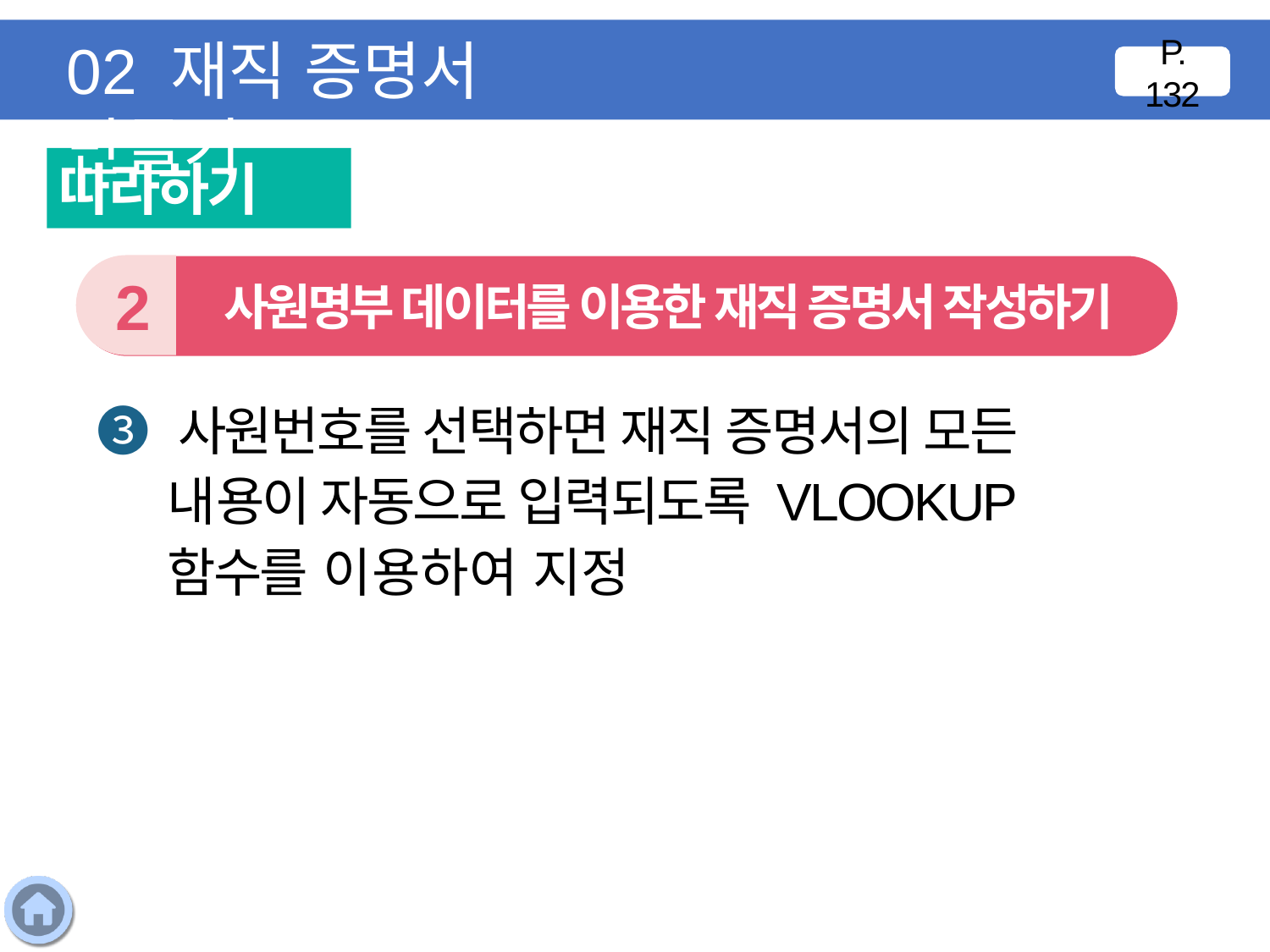

02 재직 증명서 만들기
P. 132
따라하기
2
        사원명부 데이터를 이용한 재직 증명서 작성하기
❸ 사원번호를 선택하면 재직 증명서의 모든 내용이 자동으로 입력되도록 VLOOKUP 함수를 이용하여 지정